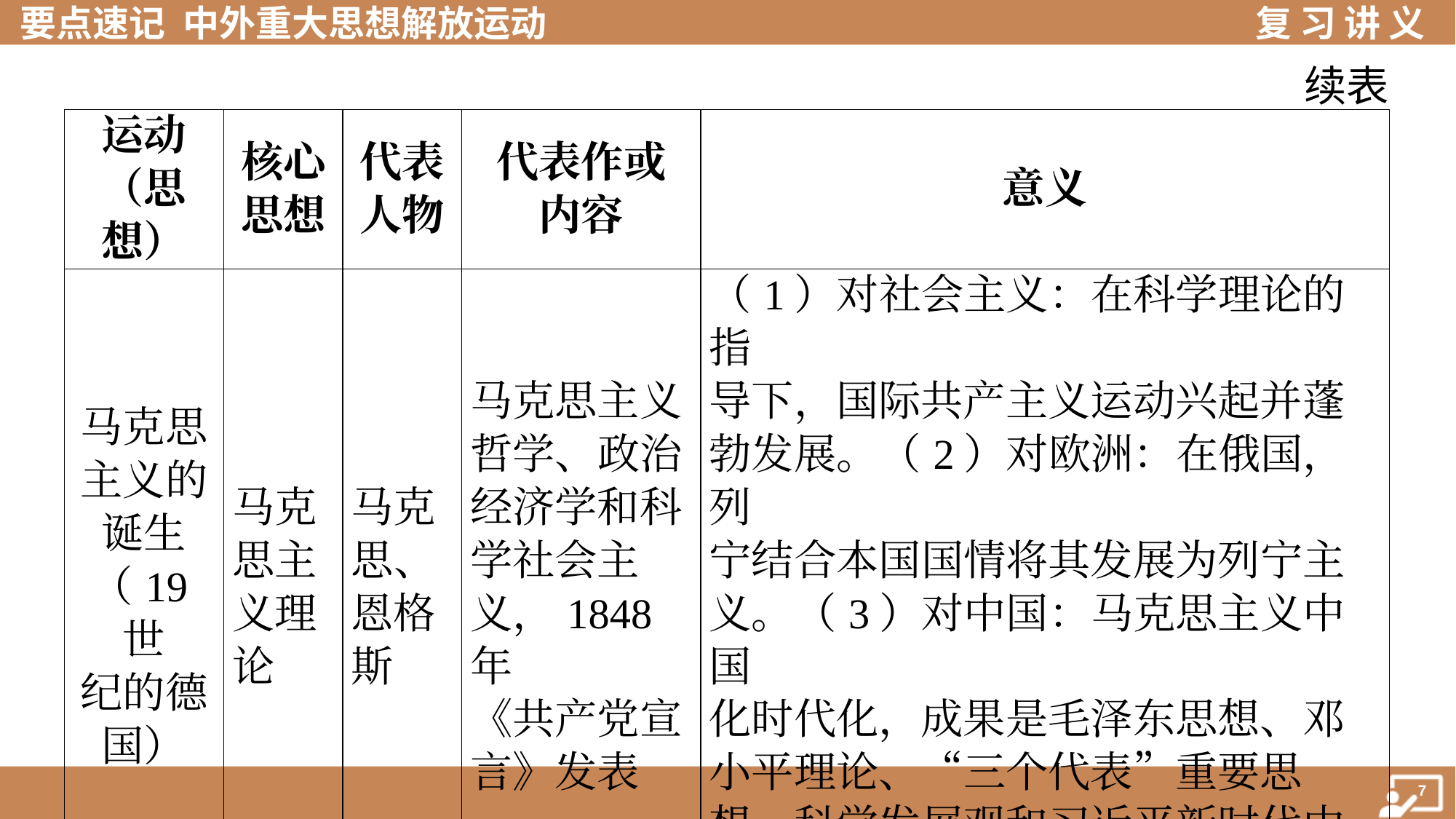

续表
| 运动 （思 想） | 核心 思想 | 代表 人物 | 代表作或 内容 | 意义 |
| --- | --- | --- | --- | --- |
| 马克思 主义的 诞生 （19世 纪的德 国） | 马克 思主 义理 论 | 马克 思、 恩格 斯 | 马克思主义 哲学、政治 经济学和科 学社会主 义，1848年 《共产党宣 言》发表 | （1）对社会主义：在科学理论的指 导下，国际共产主义运动兴起并蓬 勃发展。（2）对欧洲：在俄国，列 宁结合本国国情将其发展为列宁主 义。（3）对中国：马克思主义中国 化时代化，成果是毛泽东思想、邓 小平理论、“三个代表”重要思想、科学发展观和习近平新时代中国特色社会主义思想 |